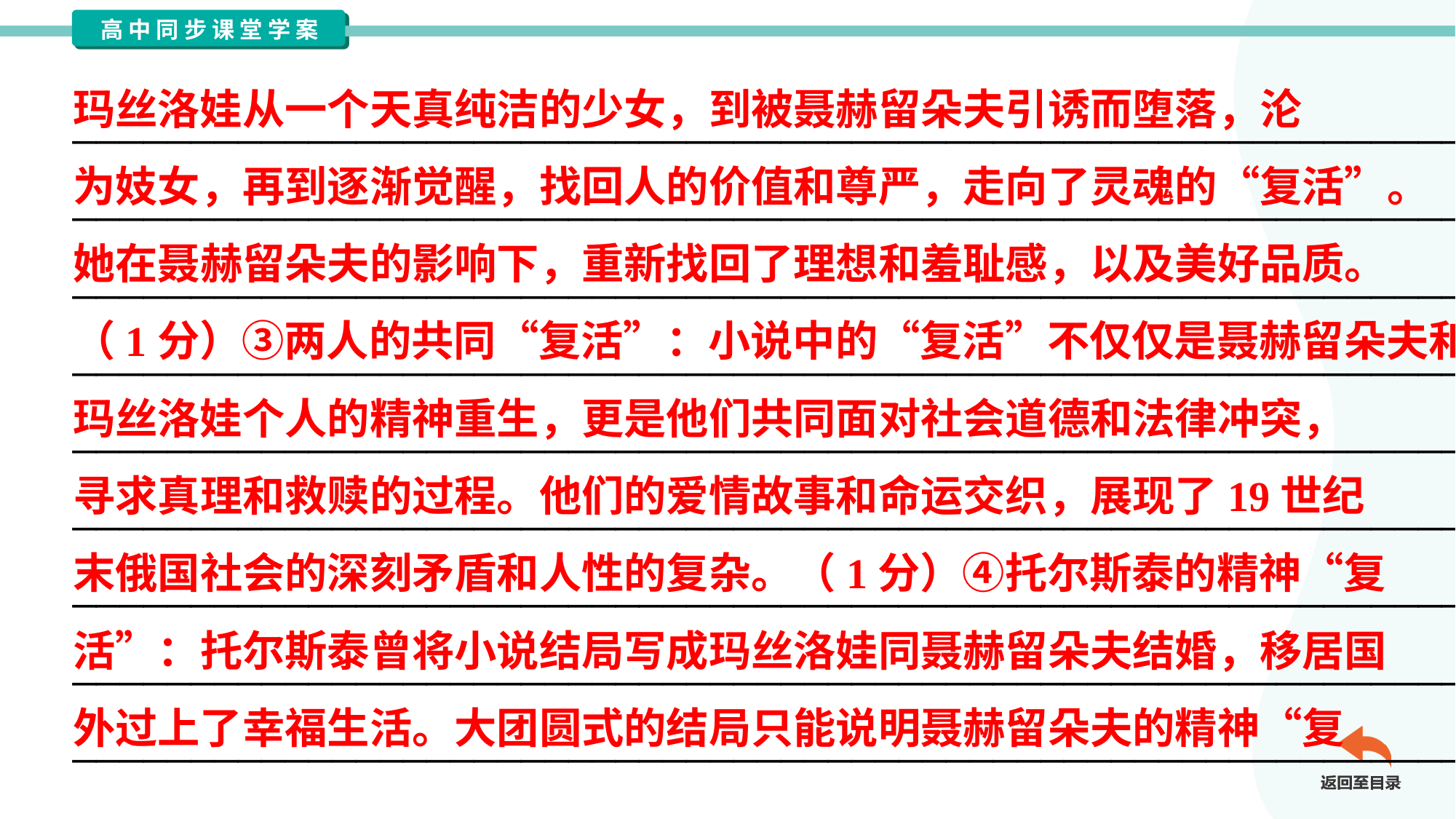

玛丝洛娃从一个天真纯洁的少女，到被聂赫留朵夫引诱而堕落，沦
为妓女，再到逐渐觉醒，找回人的价值和尊严，走向了灵魂的“复活”。
她在聂赫留朵夫的影响下，重新找回了理想和羞耻感，以及美好品质。
（1分）③两人的共同“复活”：小说中的“复活”不仅仅是聂赫留朵夫和
玛丝洛娃个人的精神重生，更是他们共同面对社会道德和法律冲突，
寻求真理和救赎的过程。他们的爱情故事和命运交织，展现了19世纪
末俄国社会的深刻矛盾和人性的复杂。（1分）④托尔斯泰的精神“复
活”：托尔斯泰曾将小说结局写成玛丝洛娃同聂赫留朵夫结婚，移居国
外过上了幸福生活。大团圆式的结局只能说明聂赫留朵夫的精神“复
_____________________________________________________________
_____________________________________________________________
_____________________________________________________________
_____________________________________________________________
_____________________________________________________________
_____________________________________________________________
_____________________________________________________________
_____________________________________________________________
___________________________________________________________